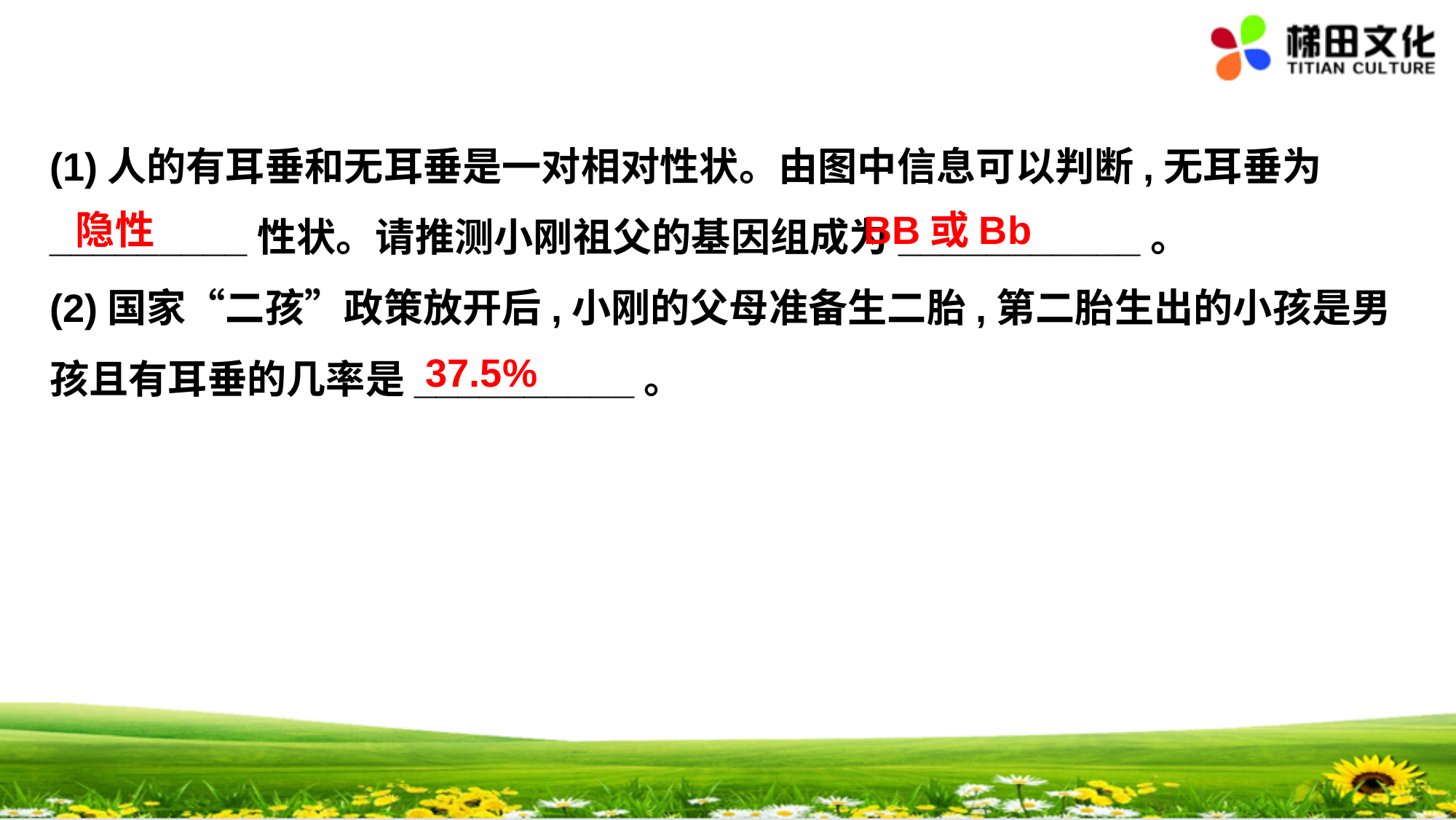

(1)人的有耳垂和无耳垂是一对相对性状。由图中信息可以判断,无耳垂为
_________性状。请推测小刚祖父的基因组成为___________。
(2)国家“二孩”政策放开后,小刚的父母准备生二胎,第二胎生出的小孩是男
孩且有耳垂的几率是__________。
　隐性
　BB或Bb
　37.5%